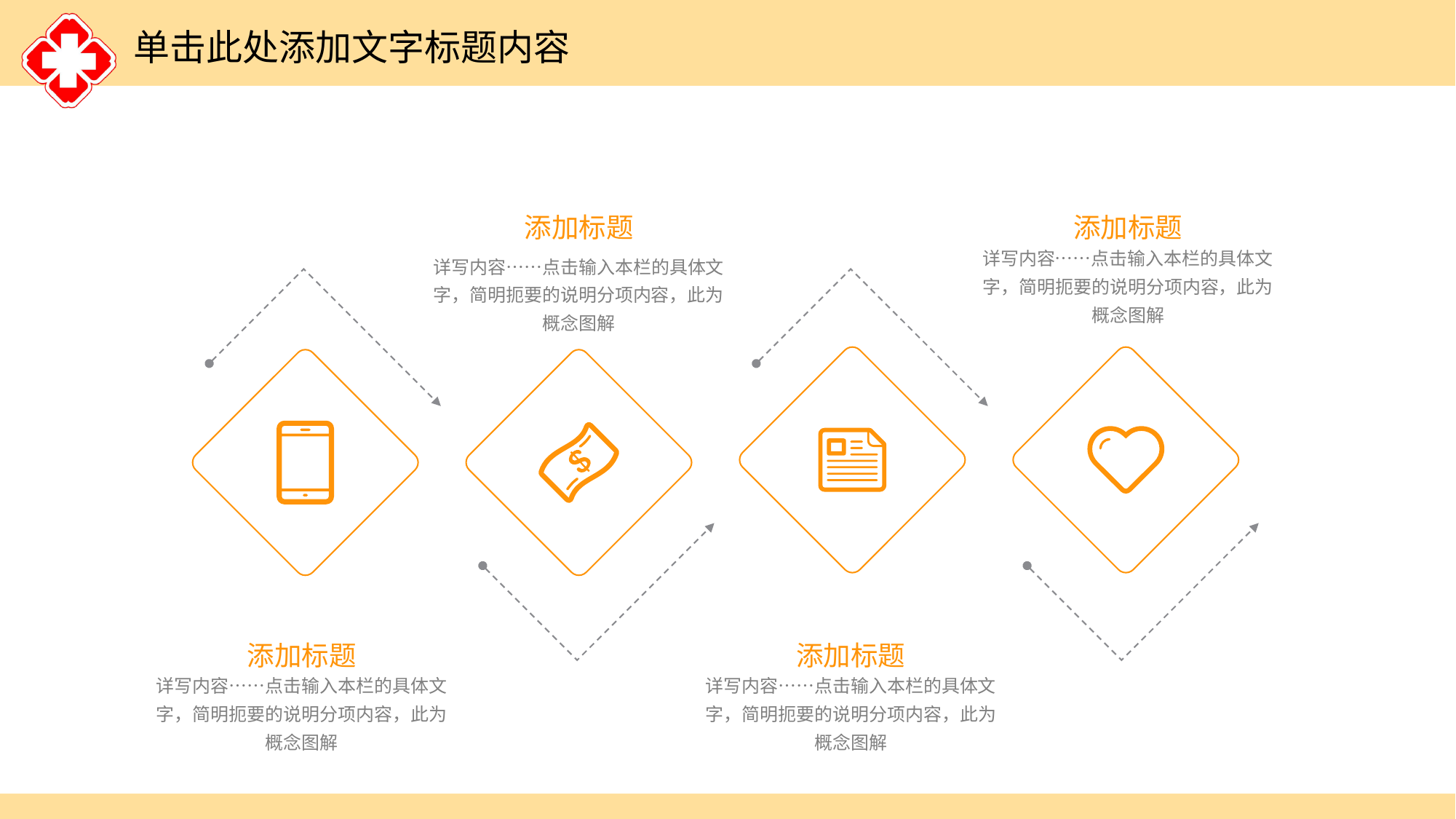

添加标题
详写内容……点击输入本栏的具体文字，简明扼要的说明分项内容，此为概念图解
添加标题
详写内容……点击输入本栏的具体文字，简明扼要的说明分项内容，此为概念图解

添加标题
详写内容……点击输入本栏的具体文字，简明扼要的说明分项内容，此为概念图解
添加标题
详写内容……点击输入本栏的具体文字，简明扼要的说明分项内容，此为概念图解